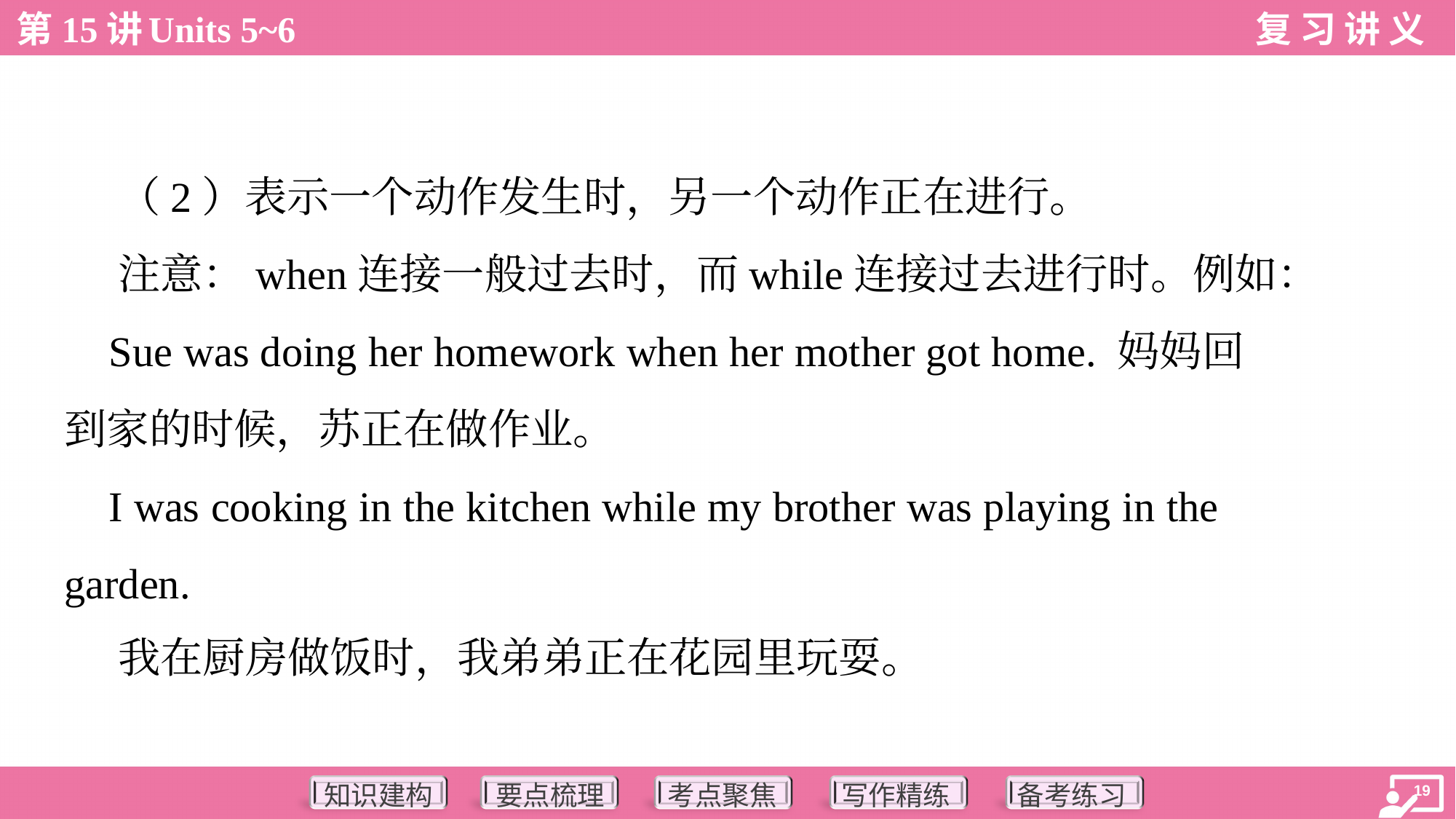

（2）表示一个动作发生时，另一个动作正在进行。
    注意：when连接一般过去时，而while连接过去进行时。例如：
    Sue was doing her homework when her mother got home. 妈妈回
到家的时候，苏正在做作业。
    I was cooking in the kitchen while my brother was playing in the
garden.
    我在厨房做饭时，我弟弟正在花园里玩耍。